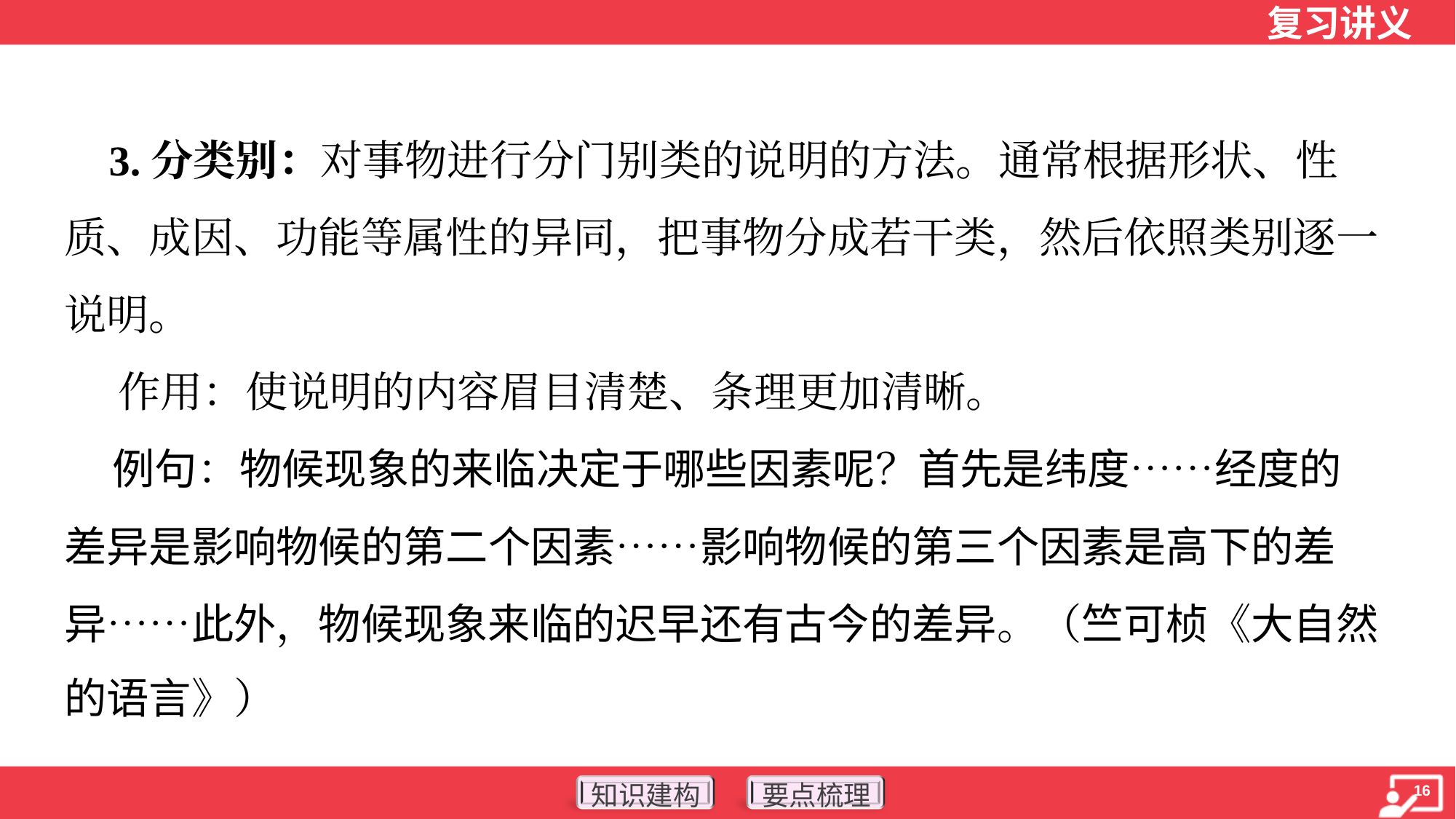

3.分类别：对事物进行分门别类的说明的方法。通常根据形状、性
质、成因、功能等属性的异同，把事物分成若干类，然后依照类别逐一
说明。
    作用：使说明的内容眉目清楚、条理更加清晰。
    例句：物候现象的来临决定于哪些因素呢？首先是纬度……经度的
差异是影响物候的第二个因素……影响物候的第三个因素是高下的差
异……此外，物候现象来临的迟早还有古今的差异。（竺可桢《大自然
的语言》）